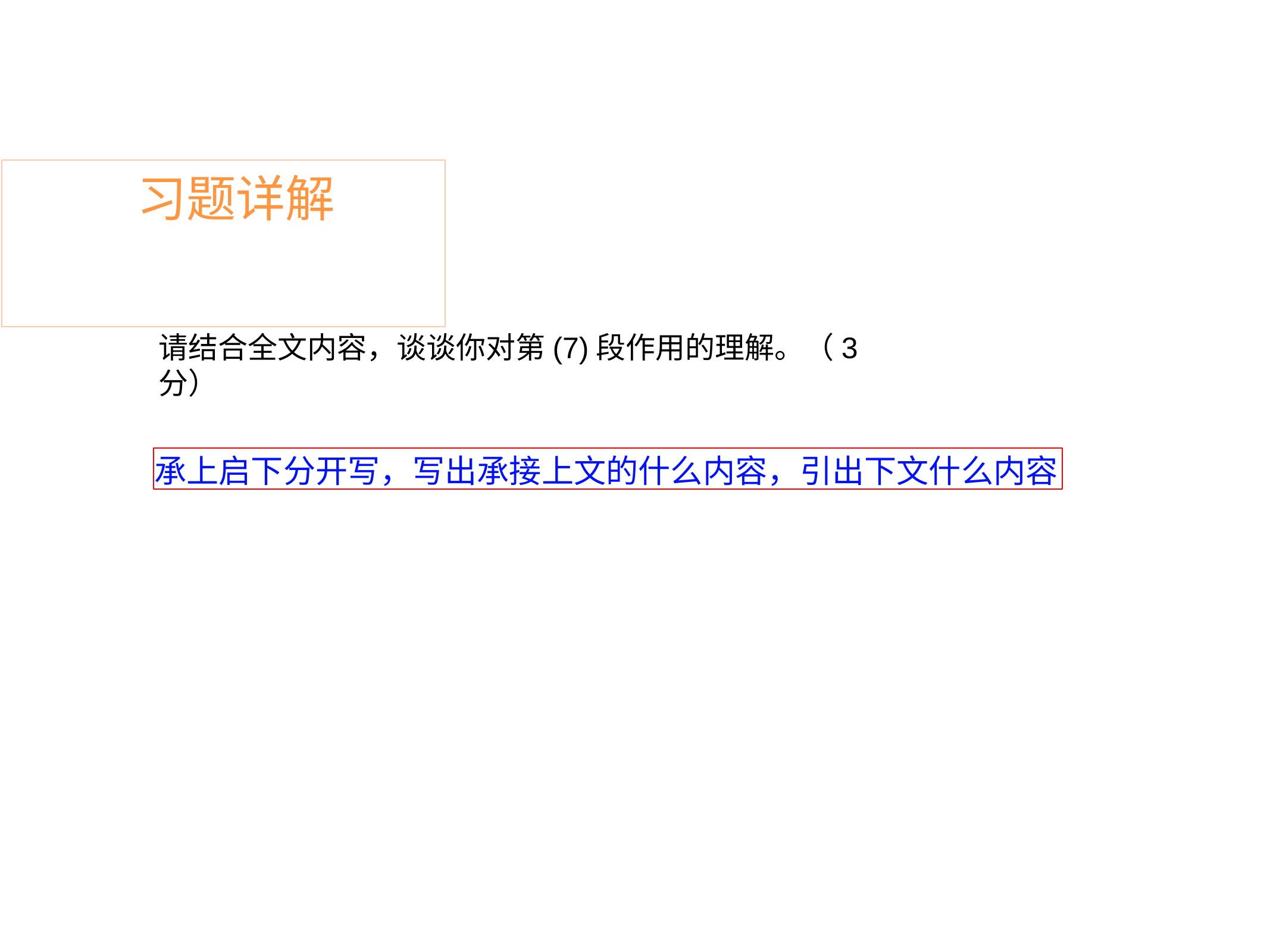

# 习题详解
请结合全文内容，谈谈你对第(7)段作用的理解。（3分）
承上启下分开写，写出承接上文的什么内容，引出下文什么内容